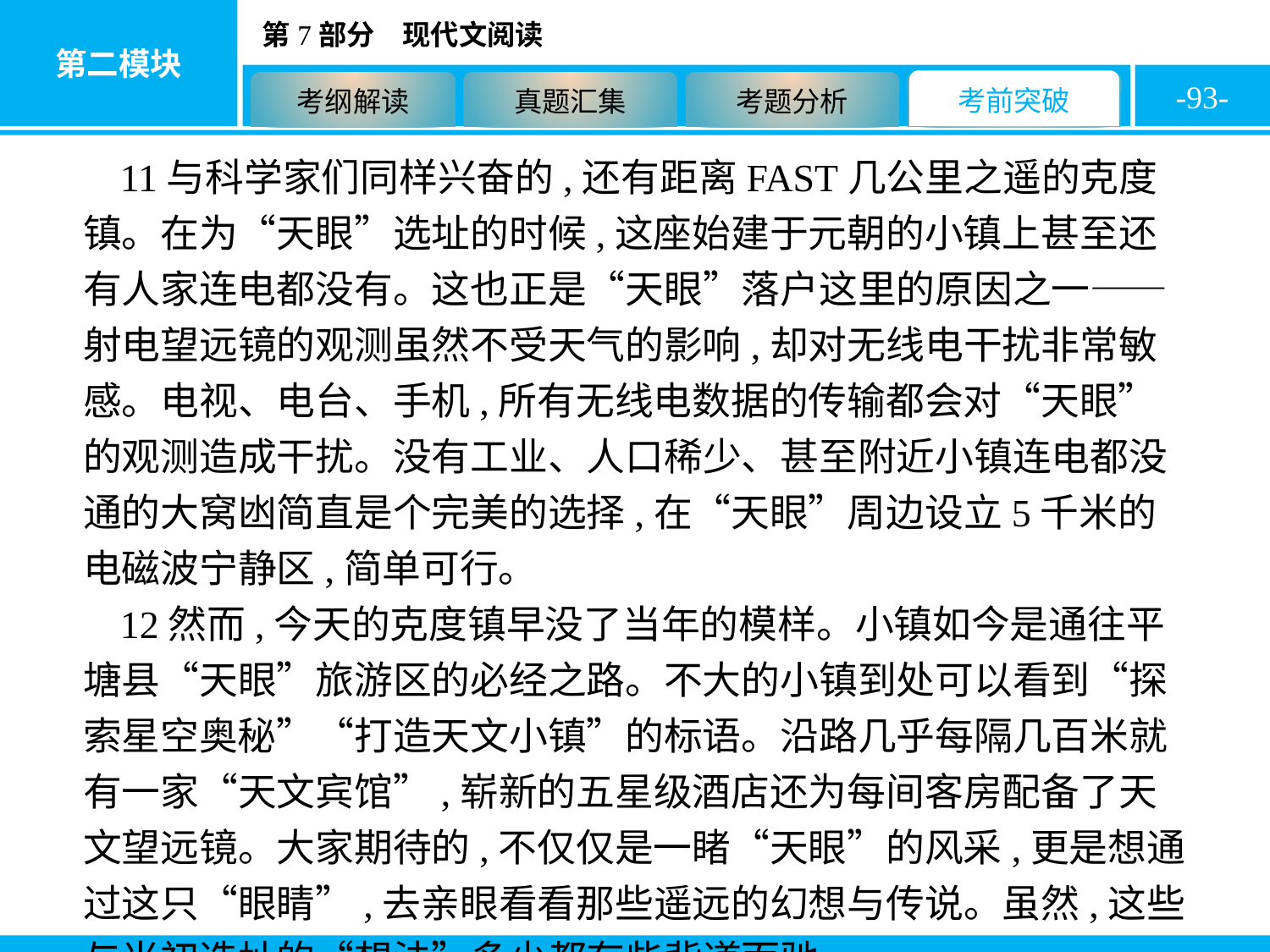

-93-
11与科学家们同样兴奋的,还有距离FAST几公里之遥的克度镇。在为“天眼”选址的时候,这座始建于元朝的小镇上甚至还有人家连电都没有。这也正是“天眼”落户这里的原因之一——射电望远镜的观测虽然不受天气的影响,却对无线电干扰非常敏感。电视、电台、手机,所有无线电数据的传输都会对“天眼”的观测造成干扰。没有工业、人口稀少、甚至附近小镇连电都没通的大窝凼简直是个完美的选择,在“天眼”周边设立5千米的电磁波宁静区,简单可行。
12然而,今天的克度镇早没了当年的模样。小镇如今是通往平塘县“天眼”旅游区的必经之路。不大的小镇到处可以看到“探索星空奥秘”“打造天文小镇”的标语。沿路几乎每隔几百米就有一家“天文宾馆”,崭新的五星级酒店还为每间客房配备了天文望远镜。大家期待的,不仅仅是一睹“天眼”的风采,更是想通过这只“眼睛”,去亲眼看看那些遥远的幻想与传说。虽然,这些与当初选址的“想法”多少都有些背道而驰。